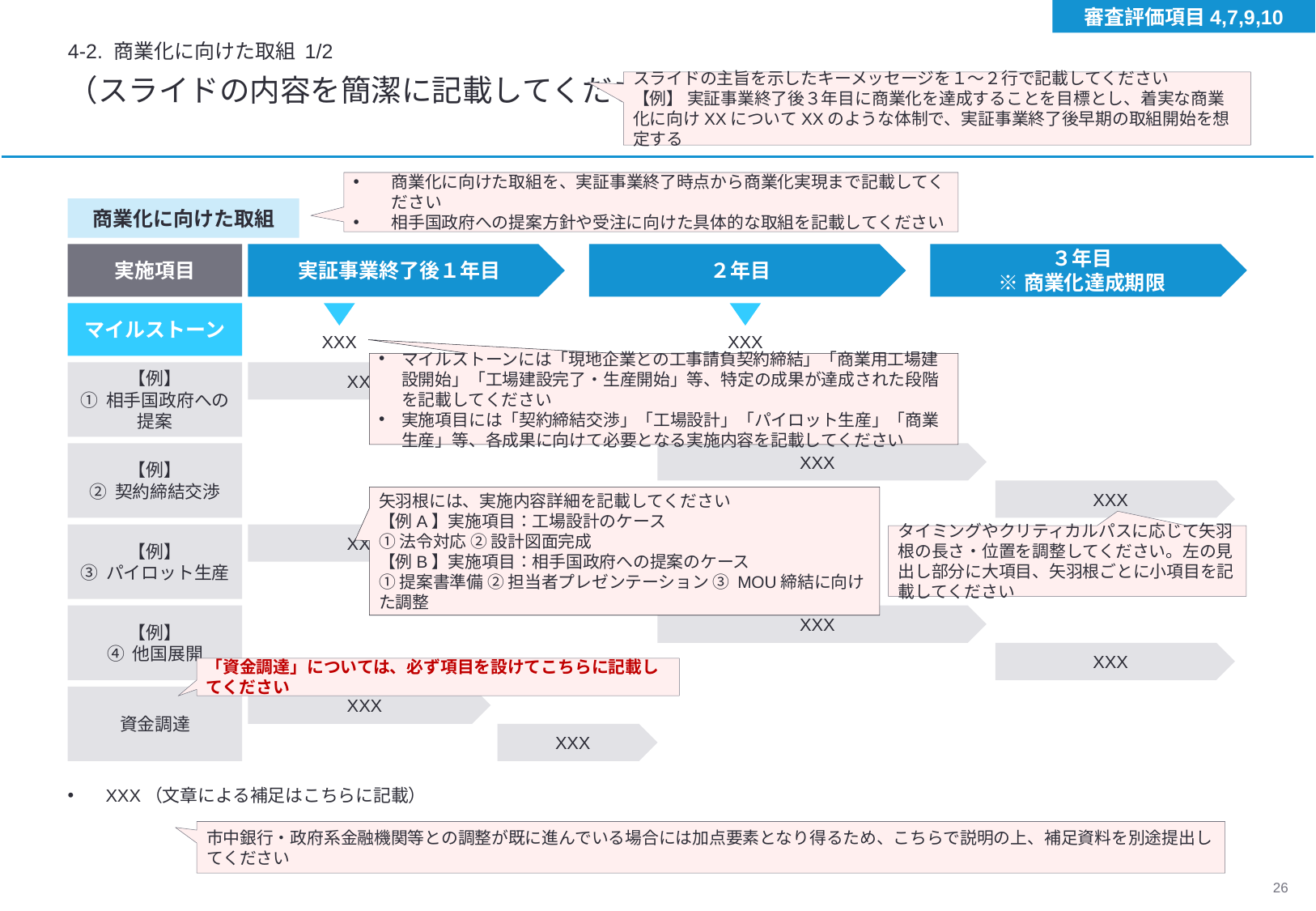

審査評価項目4,7,9,10
4-2. 商業化に向けた取組 1/2
（スライドの内容を簡潔に記載してください）
スライドの主旨を示したキーメッセージを１～２行で記載してください
【例】 実証事業終了後３年目に商業化を達成することを目標とし、着実な商業化に向けXXについてXXのような体制で、実証事業終了後早期の取組開始を想定する
商業化に向けた取組を、実証事業終了時点から商業化実現まで記載してください
相手国政府への提案方針や受注に向けた具体的な取組を記載してください
商業化に向けた取組
実施項目
実証事業終了後１年目
２年目
３年目
※商業化達成期限
マイルストーン

XXX
XXX
マイルストーンには「現地企業との工事請負契約締結」「商業用工場建設開始」「工場建設完了・生産開始」等、特定の成果が達成された段階を記載してください
実施項目には「契約締結交渉」「工場設計」「パイロット生産」「商業生産」等、各成果に向けて必要となる実施内容を記載してください
【例】
① 相手国政府への
提案
XXX
XXX
【例】
② 契約締結交渉
XXX
XXX
矢羽根には、実施内容詳細を記載してください
【例A】実施項目：工場設計のケース
① 法令対応 ② 設計図面完成
【例B】実施項目：相手国政府への提案のケース
① 提案書準備 ② 担当者プレゼンテーション ③ MOU締結に向けた調整
【例】
③ パイロット生産
XXX
タイミングやクリティカルパスに応じて矢羽根の長さ・位置を調整してください。左の見出し部分に大項目、矢羽根ごとに小項目を記載してください
XXX
【例】
④ 他国展開
XXX
XXX
「資金調達」については、必ず項目を設けてこちらに記載してください
資金調達
XXX
XXX
XXX（文章による補足はこちらに記載）
市中銀行・政府系金融機関等との調整が既に進んでいる場合には加点要素となり得るため、こちらで説明の上、補足資料を別途提出してください